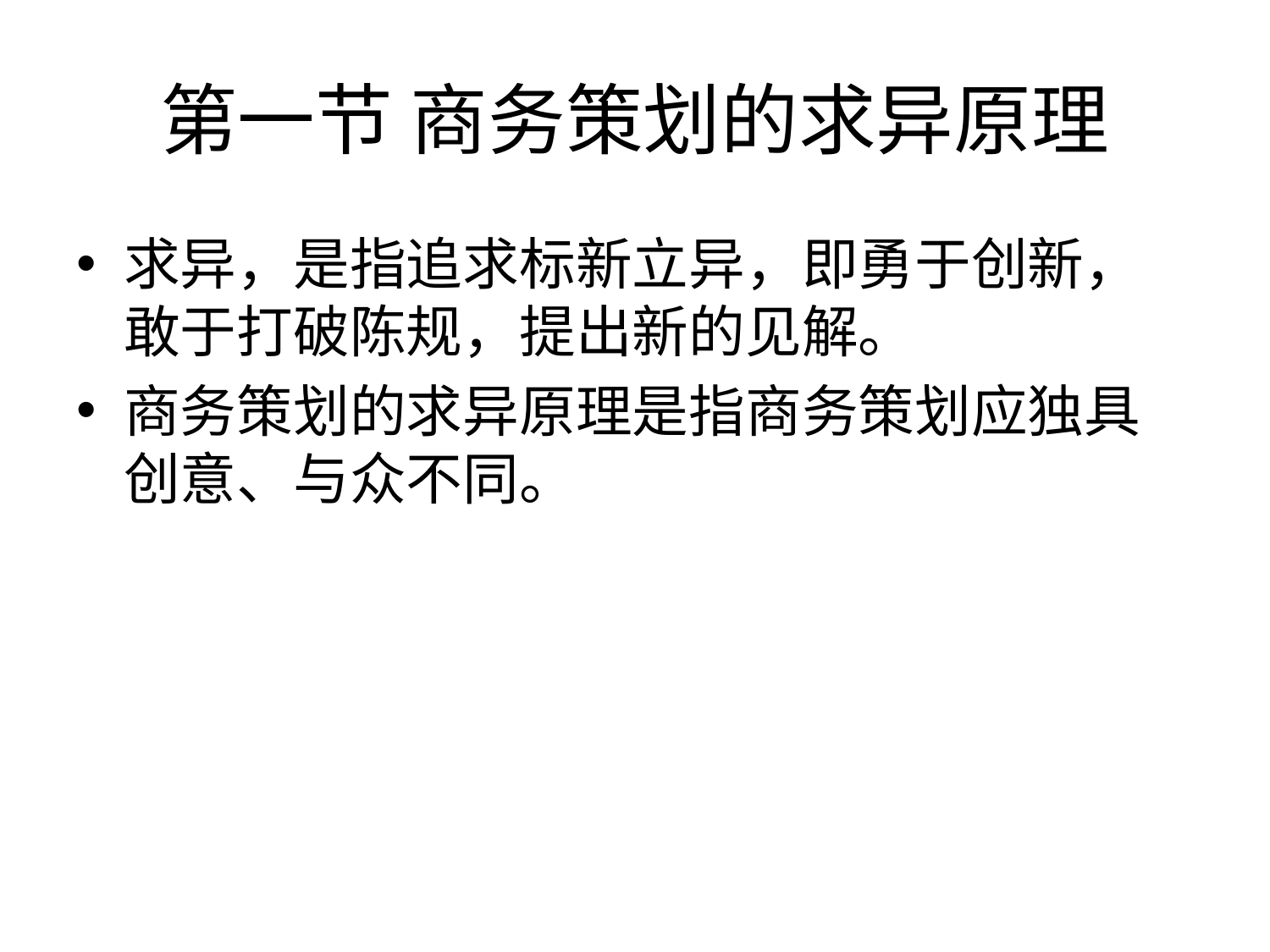

# 第一节 商务策划的求异原理
求异，是指追求标新立异，即勇于创新，敢于打破陈规，提出新的见解。
商务策划的求异原理是指商务策划应独具创意、与众不同。